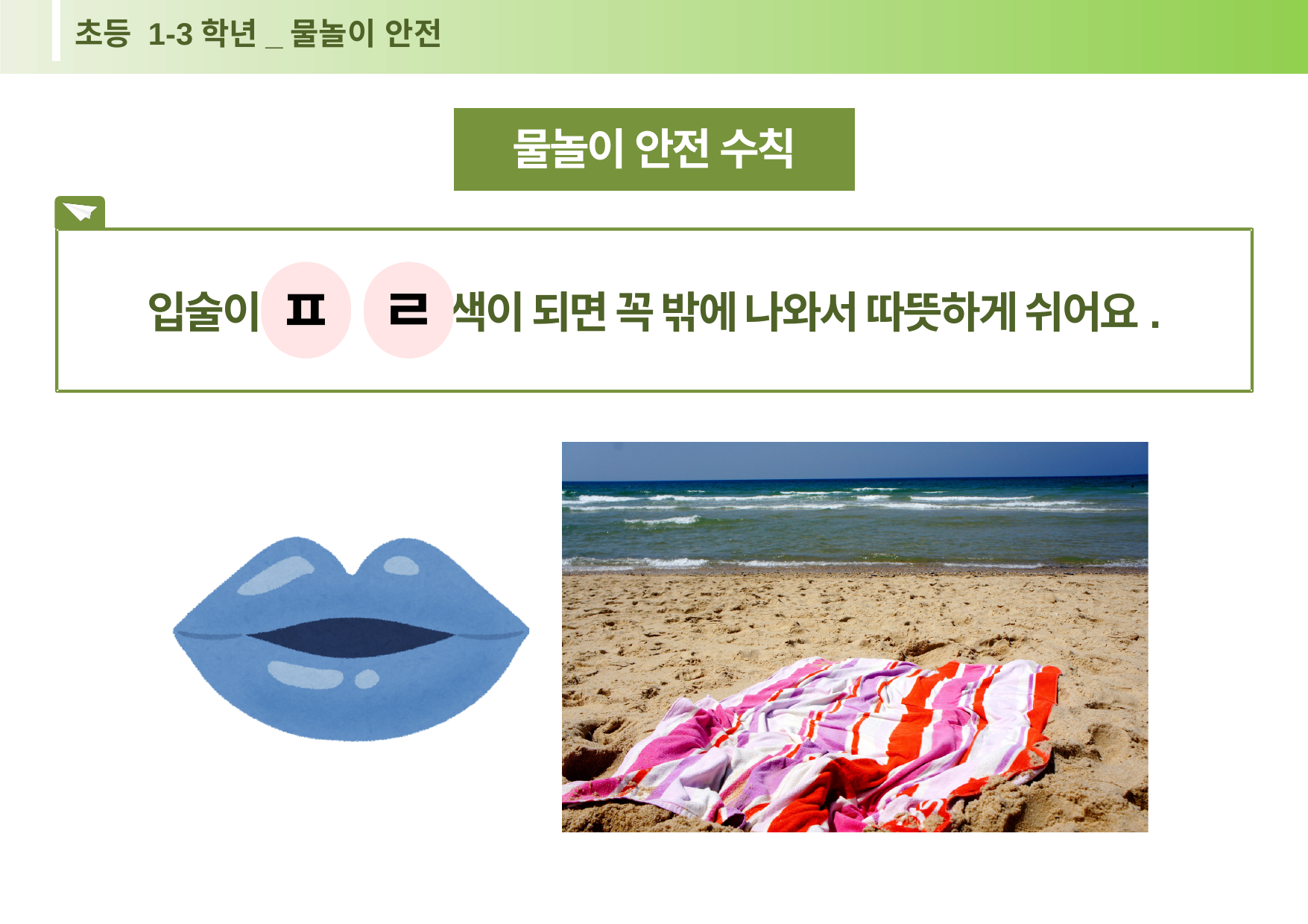

초등 1-3학년_물놀이 안전

물놀이 안전 수칙

입술이                        색이 되면 꼭 밖에 나와서 따뜻하게 쉬어요.

ㅍ

ㄹ